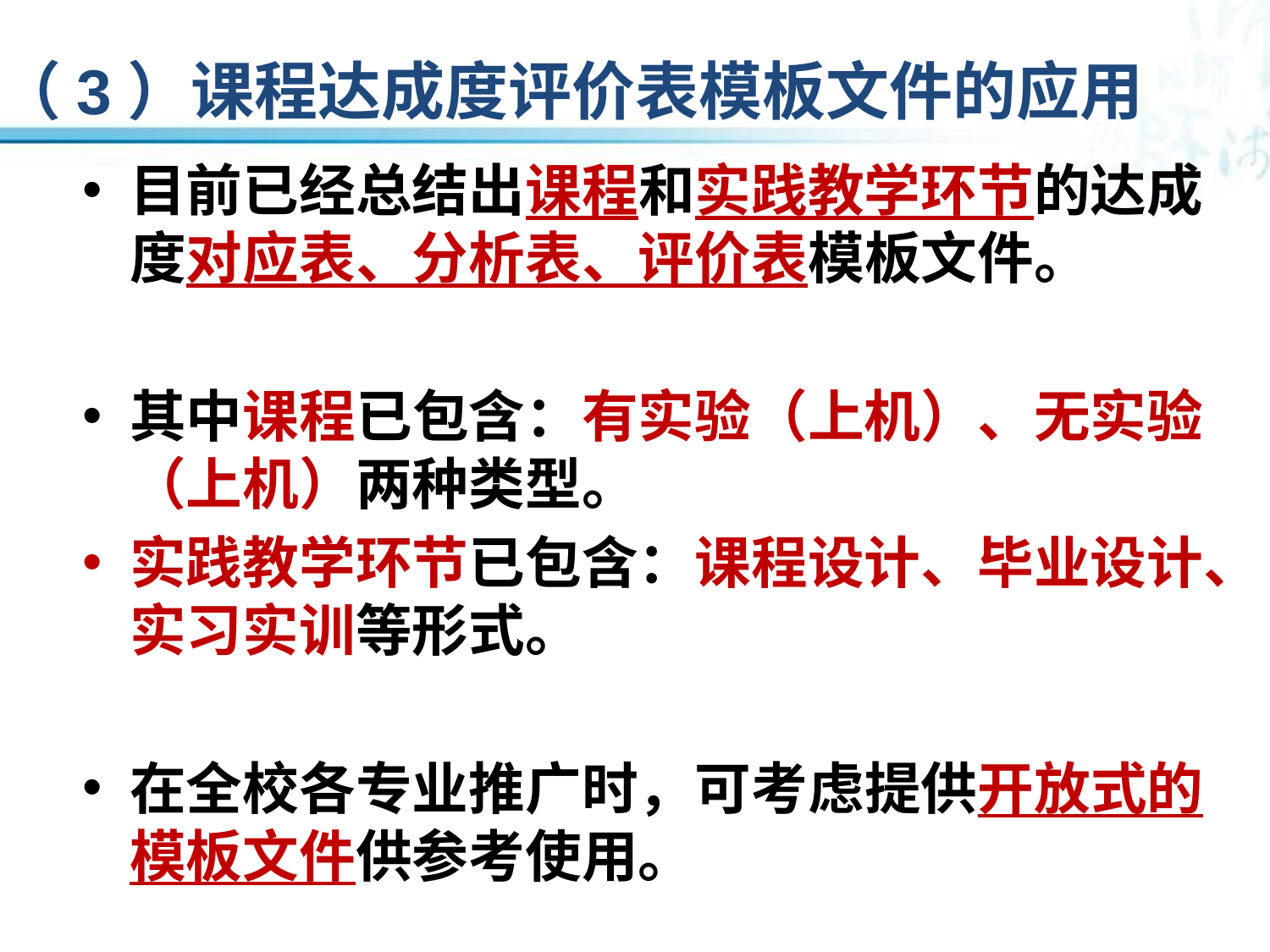

# （3）课程达成度评价表模板文件的应用
目前已经总结出课程和实践教学环节的达成度对应表、分析表、评价表模板文件。

其中课程已包含：有实验（上机）、无实验（上机）两种类型。
实践教学环节已包含：课程设计、毕业设计、实习实训等形式。

在全校各专业推广时，可考虑提供开放式的模板文件供参考使用。